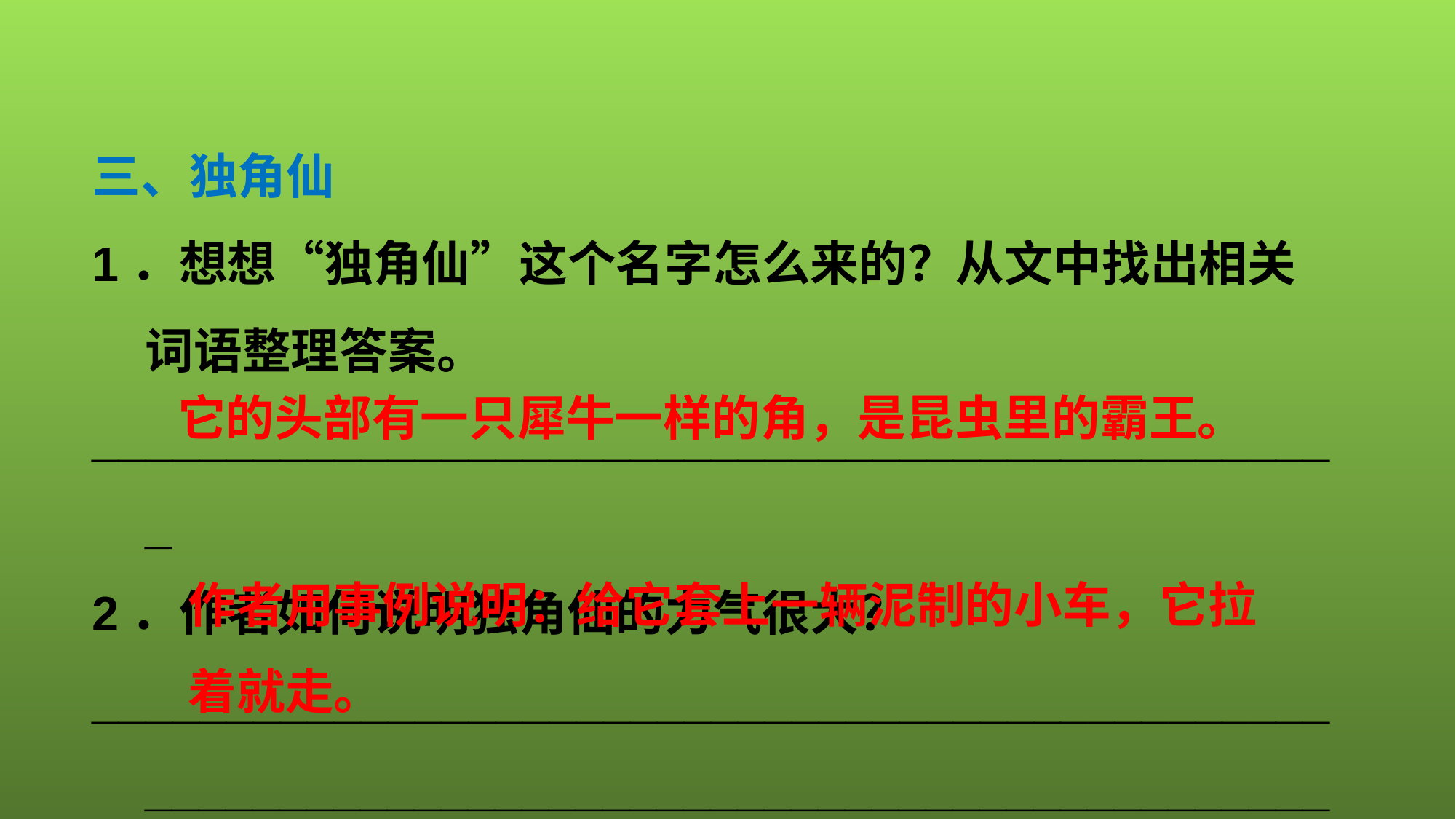

三、独角仙
1．想想“独角仙”这个名字怎么来的？从文中找出相关词语整理答案。
_______________________________________________
2．作者如何说明独角仙的力气很大？
______________________________________________________________________________________________
它的头部有一只犀牛一样的角，是昆虫里的霸王。
作者用事例说明：给它套上一辆泥制的小车，它拉着就走。